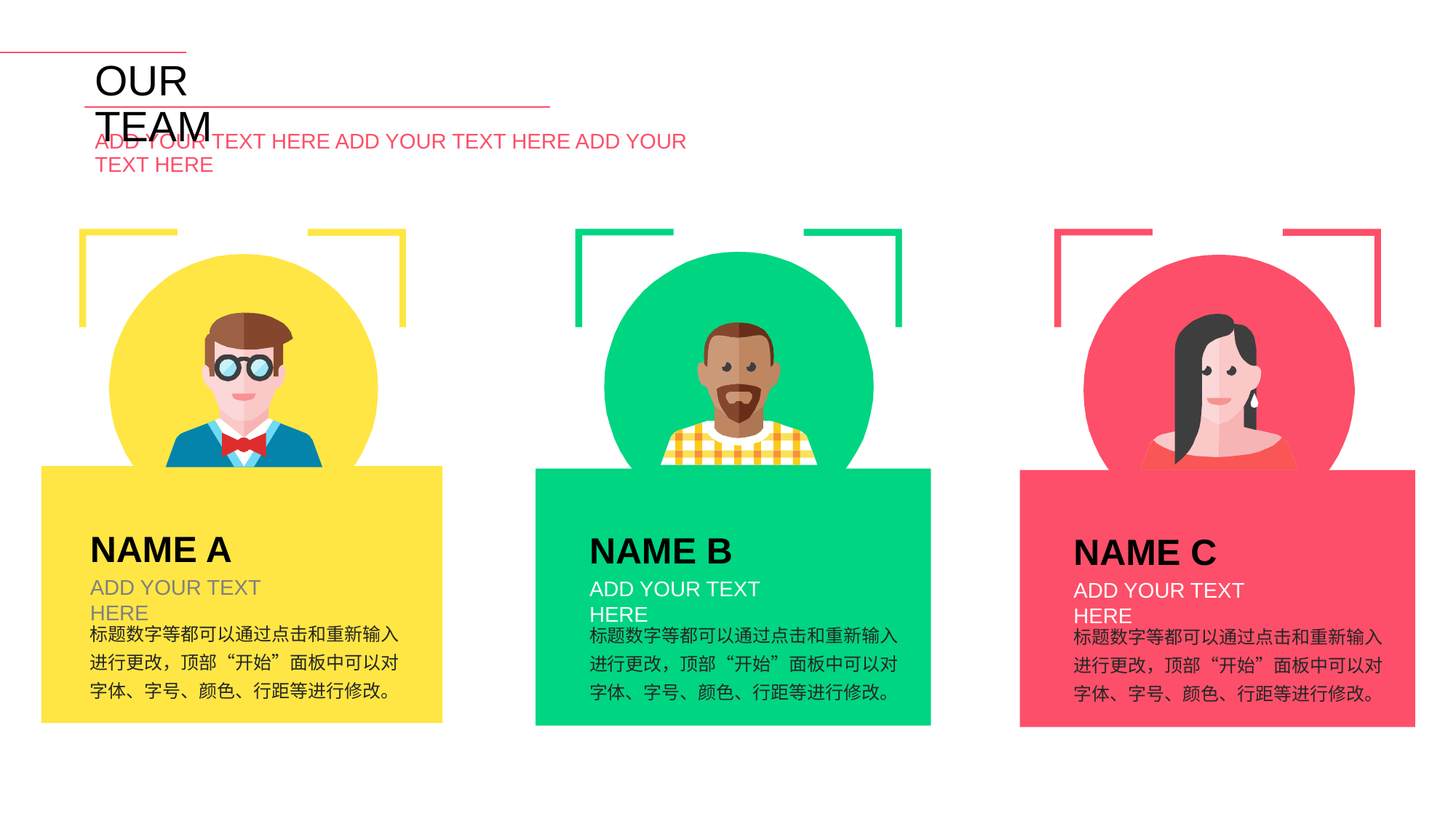

OUR TEAM
ADD YOUR TEXT HERE ADD YOUR TEXT HERE ADD YOUR TEXT HERE

NAME A
NAME B
NAME C
ADD YOUR TEXT HERE
ADD YOUR TEXT HERE
ADD YOUR TEXT HERE
标题数字等都可以通过点击和重新输入进行更改，顶部“开始”面板中可以对字体、字号、颜色、行距等进行修改。
标题数字等都可以通过点击和重新输入进行更改，顶部“开始”面板中可以对字体、字号、颜色、行距等进行修改。
标题数字等都可以通过点击和重新输入进行更改，顶部“开始”面板中可以对字体、字号、颜色、行距等进行修改。